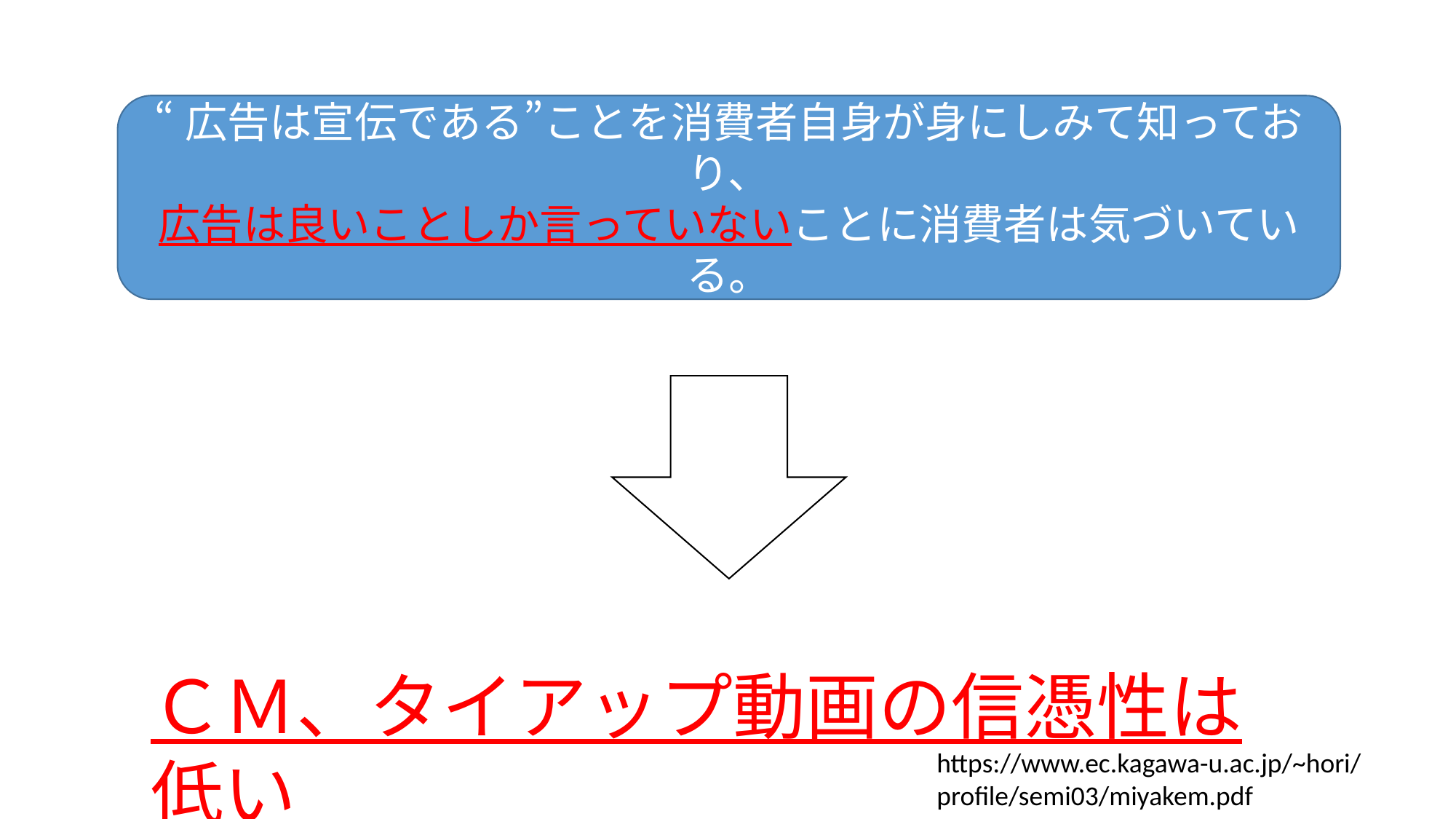

“広告は宣伝である”ことを消費者自身が身にしみて知っており、
広告は良いことしか言っていないことに消費者は気づいている。

ＣＭ、タイアップ動画の信憑性は低い
https://www.ec.kagawa-u.ac.jp/~hori/profile/semi03/miyakem.pdf